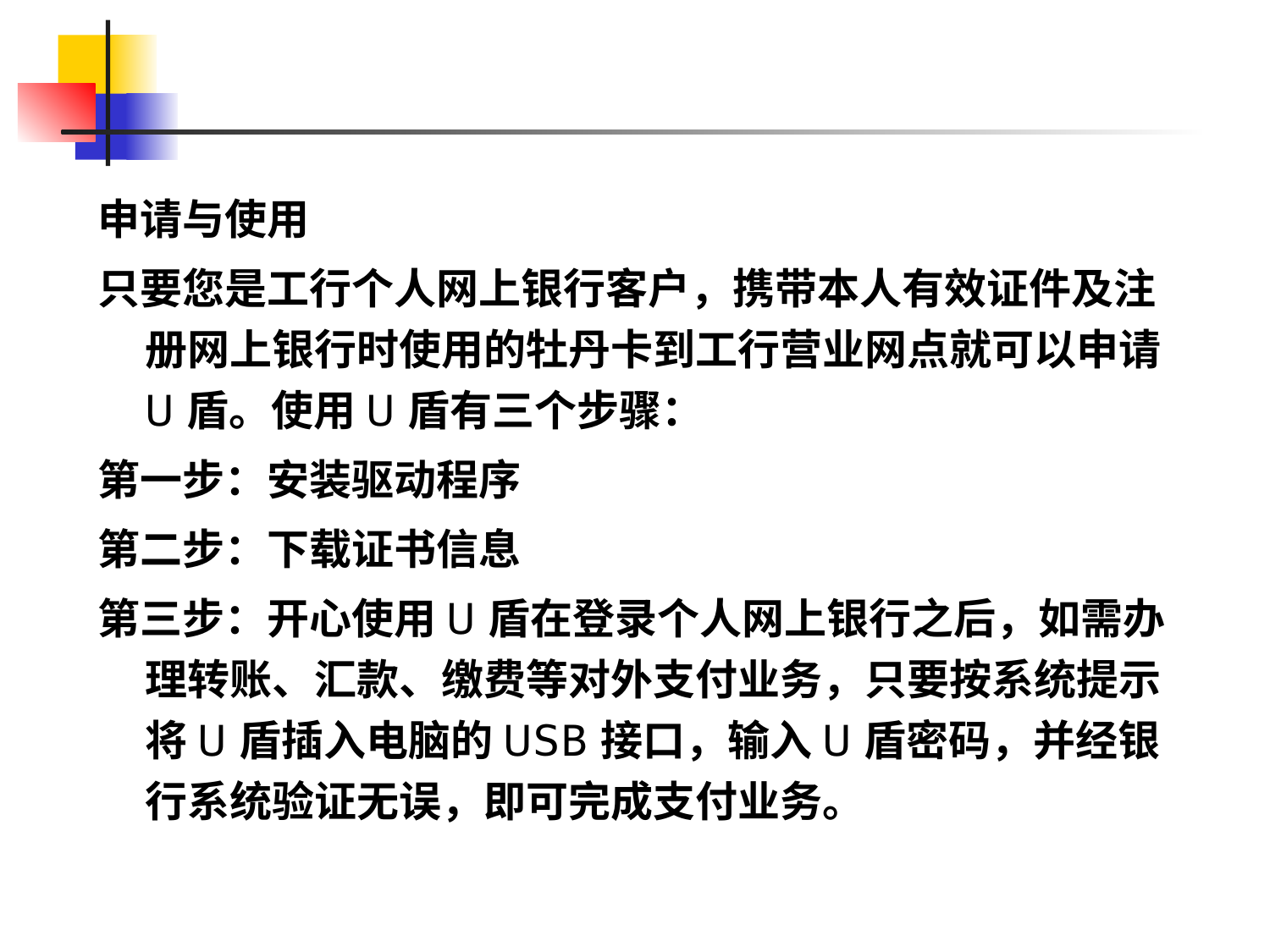

申请与使用
只要您是工行个人网上银行客户，携带本人有效证件及注册网上银行时使用的牡丹卡到工行营业网点就可以申请U盾。使用U盾有三个步骤：
第一步：安装驱动程序
第二步：下载证书信息
第三步：开心使用U盾在登录个人网上银行之后，如需办理转账、汇款、缴费等对外支付业务，只要按系统提示将U盾插入电脑的USB接口，输入U盾密码，并经银行系统验证无误，即可完成支付业务。

66